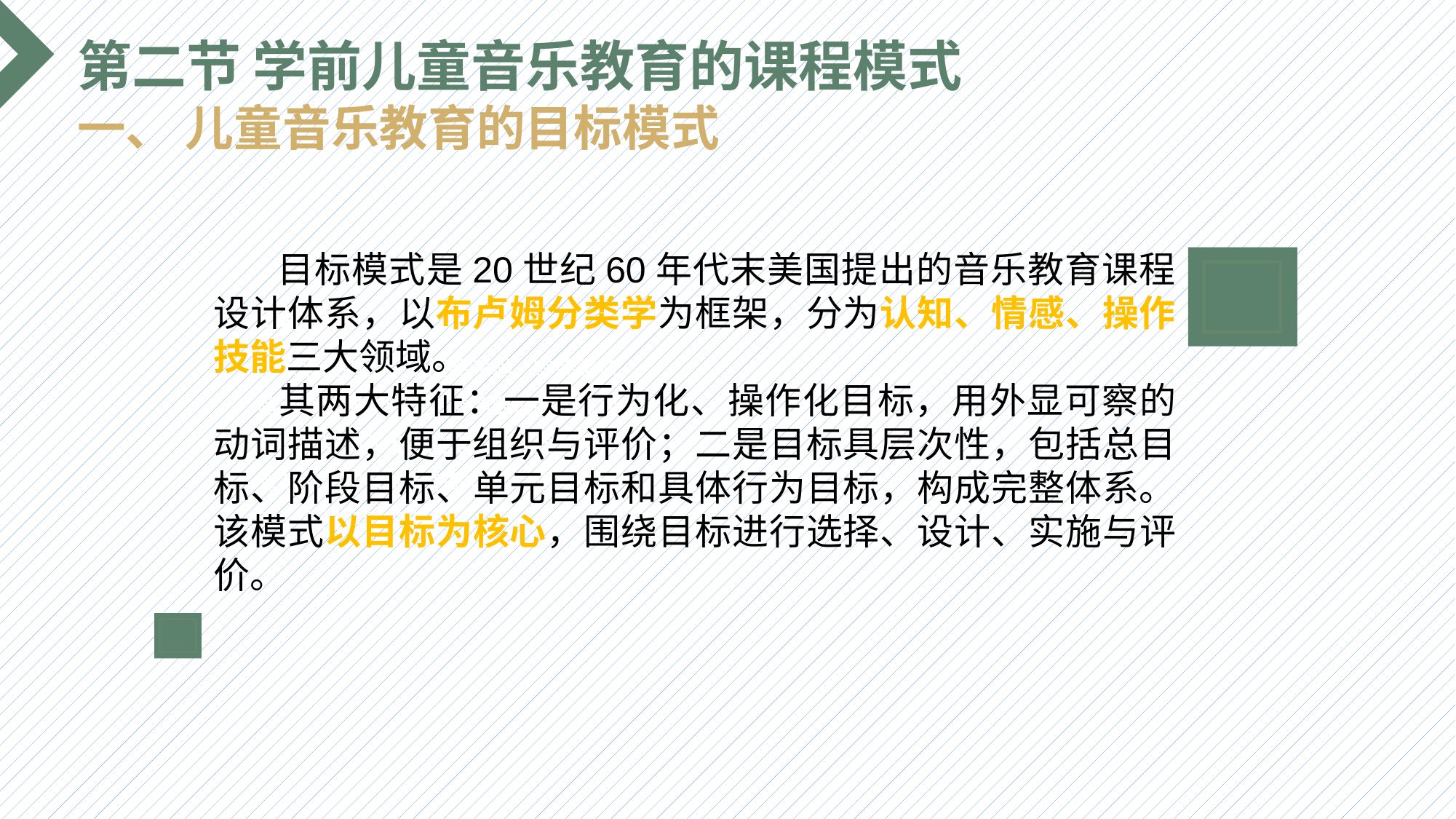

第二节 学前儿童音乐教育的课程模式
一、 儿童音乐教育的目标模式

      目标模式是20世纪60年代末美国提出的音乐教育课程设计体系，以布卢姆分类学为框架，分为认知、情感、操作技能三大领域。
      其两大特征：一是行为化、操作化目标，用外显可察的动词描述，便于组织与评价；二是目标具层次性，包括总目标、阶段目标、单元目标和具体行为目标，构成完整体系。该模式以目标为核心，围绕目标进行选择、设计、实施与评价。

选题背景
输入您的内容，请简要说明，言简意赅即可输入您的内容，请简要说明，言简意赅即可输入您的内容，请简要说明，言简意赅即可输入您的内容，请简要说明，言简意赅即可